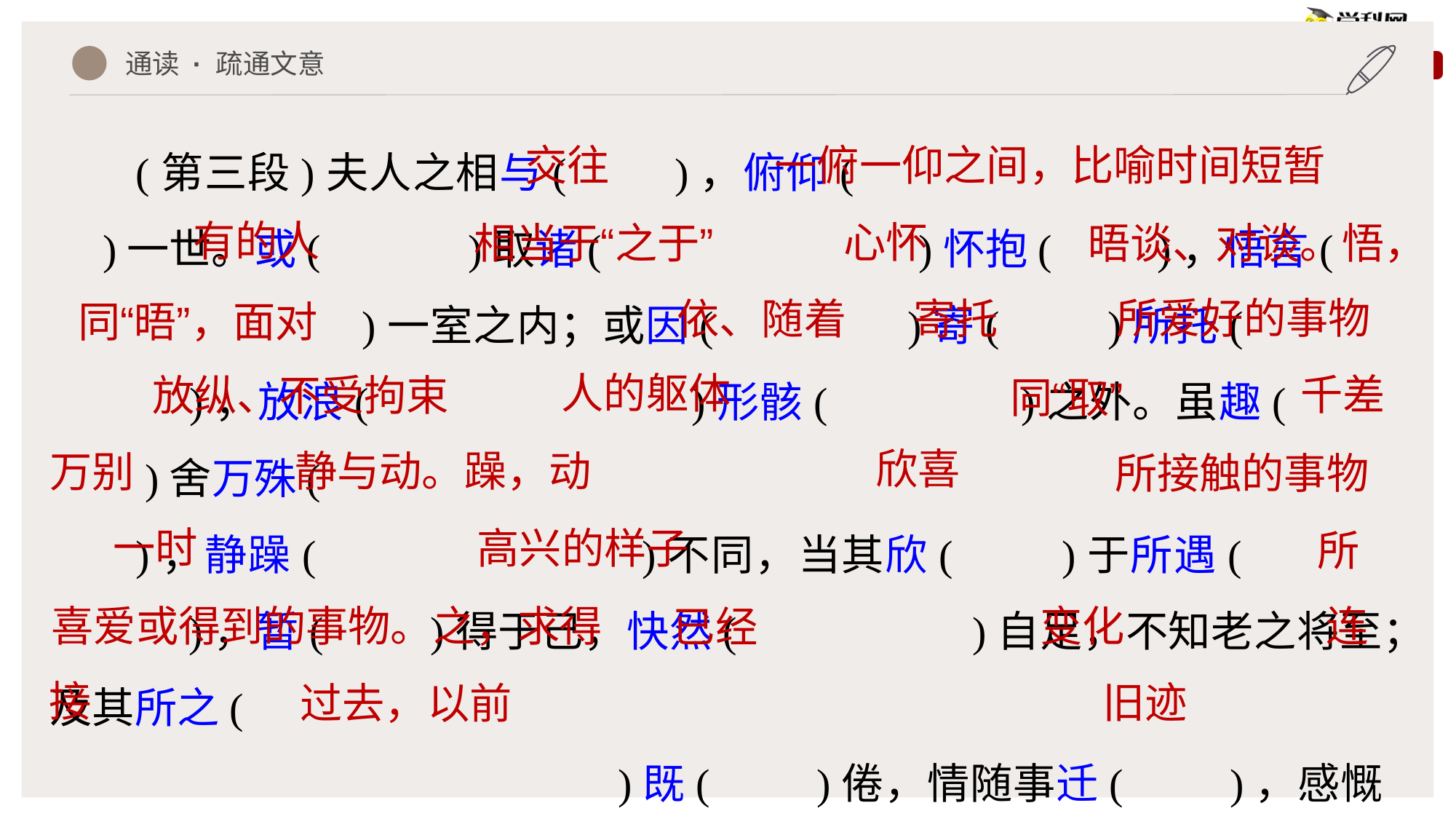

通读 · 疏通文意

(第三段)夫人之相与(　　)，俯仰(　　　　　　　　　　　　　)一世。或(　　　)取诸(　　　　　　　)怀抱(　　)，悟言(
　　　　　)一室之内；或因(　　　　)寄(　　)所托(　　　　　　)，放浪(　　　　　　　)形骸(　　　　)之外。虽趣(　　　　)舍万殊(
)，静躁(　　　　　　　)不同，当其欣(　　)于所遇(　　　　　　)，暂(　　)得于己，快然(　　　　　)自足，不知老之将至；及其所之(
　　　　　　　　　　　)既(　　)倦，情随事迁(　　)，感慨系(
　)之矣。向(　　　　　)之所欣，俯仰之间，已为陈迹(　　)，犹不能
交往
一俯一仰之间，比喻时间短暂
有的人
心怀
晤谈、对谈。悟，
相当于“之于”
所爱好的事物
依、随着
寄托
同“晤”，面对
人的躯体
千差
放纵、不受拘束
同“取”
欣喜
静与动。躁，动
万别
所接触的事物
一时
高兴的样子
所
喜爱或得到的事物。之，求得
变化
连
已经
接
旧迹
过去，以前